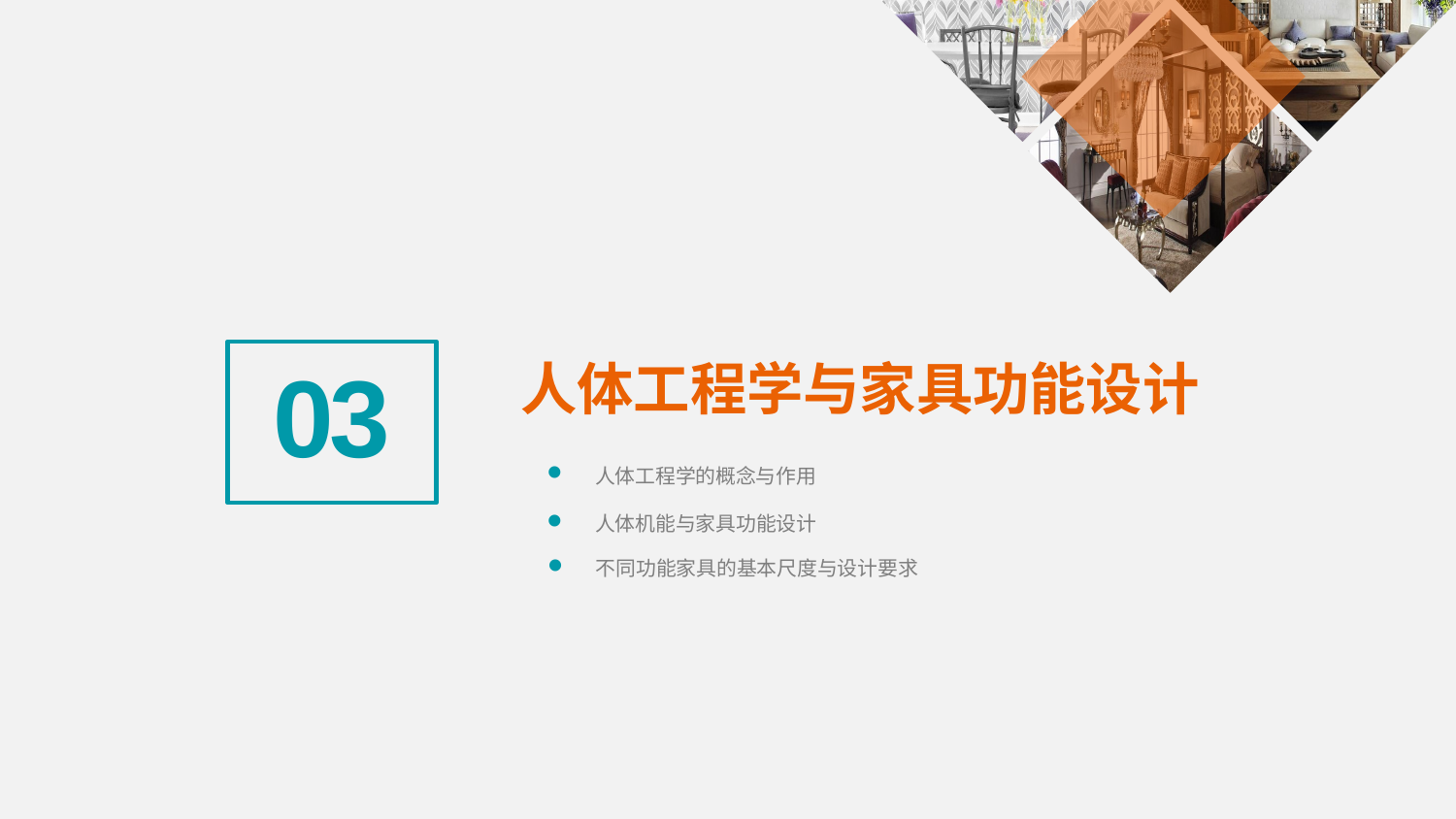

03
  人体工程学与家具功能设计

  人体工程学的概念与作用
  人体机能与家具功能设计
  不同功能家具的基本尺度与设计要求